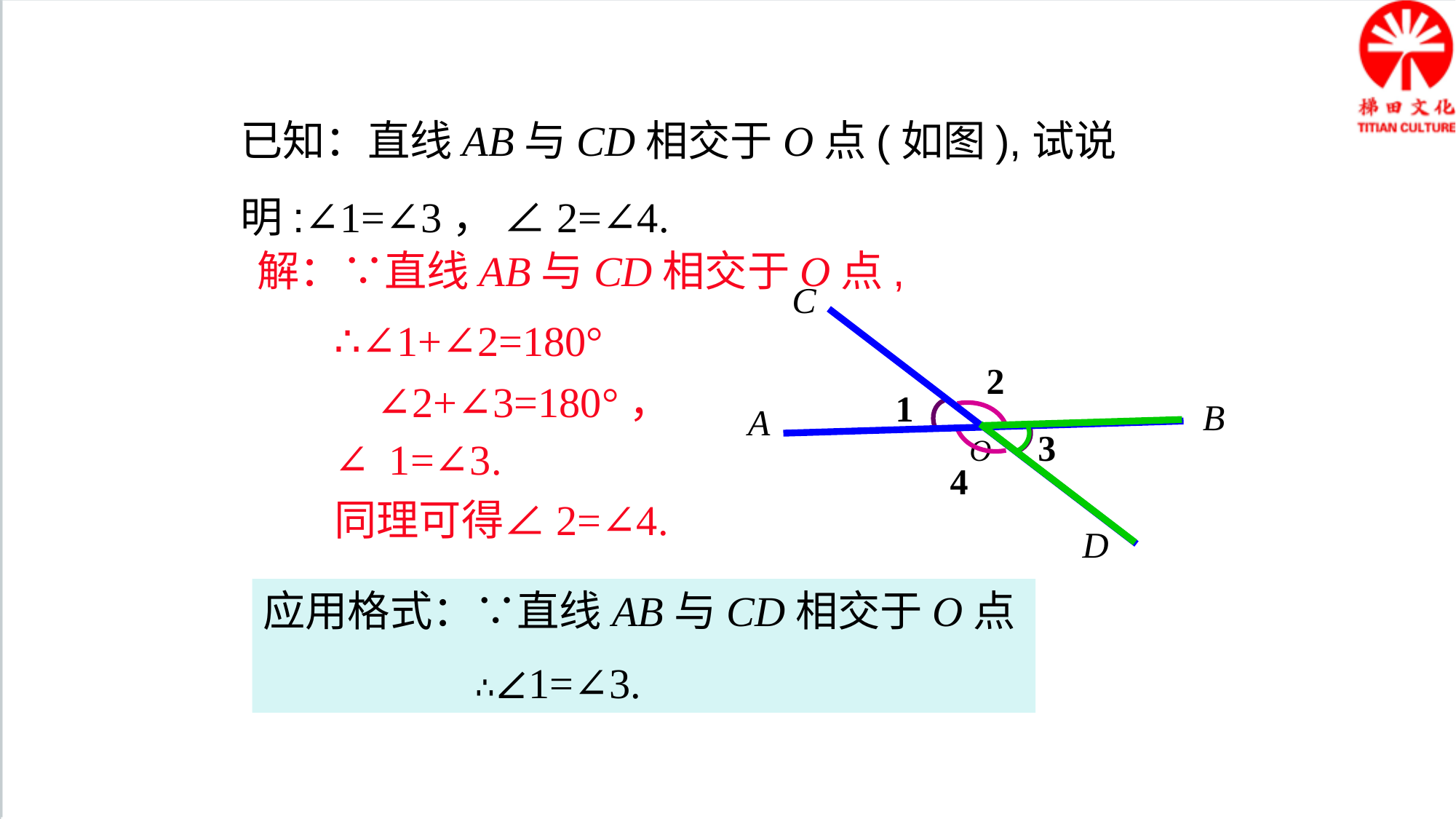

已知：直线AB与CD相交于O点(如图),试说明:∠1=∠3， ∠2=∠4.
 解：∵直线AB与CD相交于O点,
C
∴∠1+∠2=180°
    ∠2+∠3=180°，

2
1

3

4

B
A
O
∴∠1=∠3.
同理可得∠2=∠4.
D
应用格式：∵直线AB与CD相交于O点
                    ∴∠1=∠3.